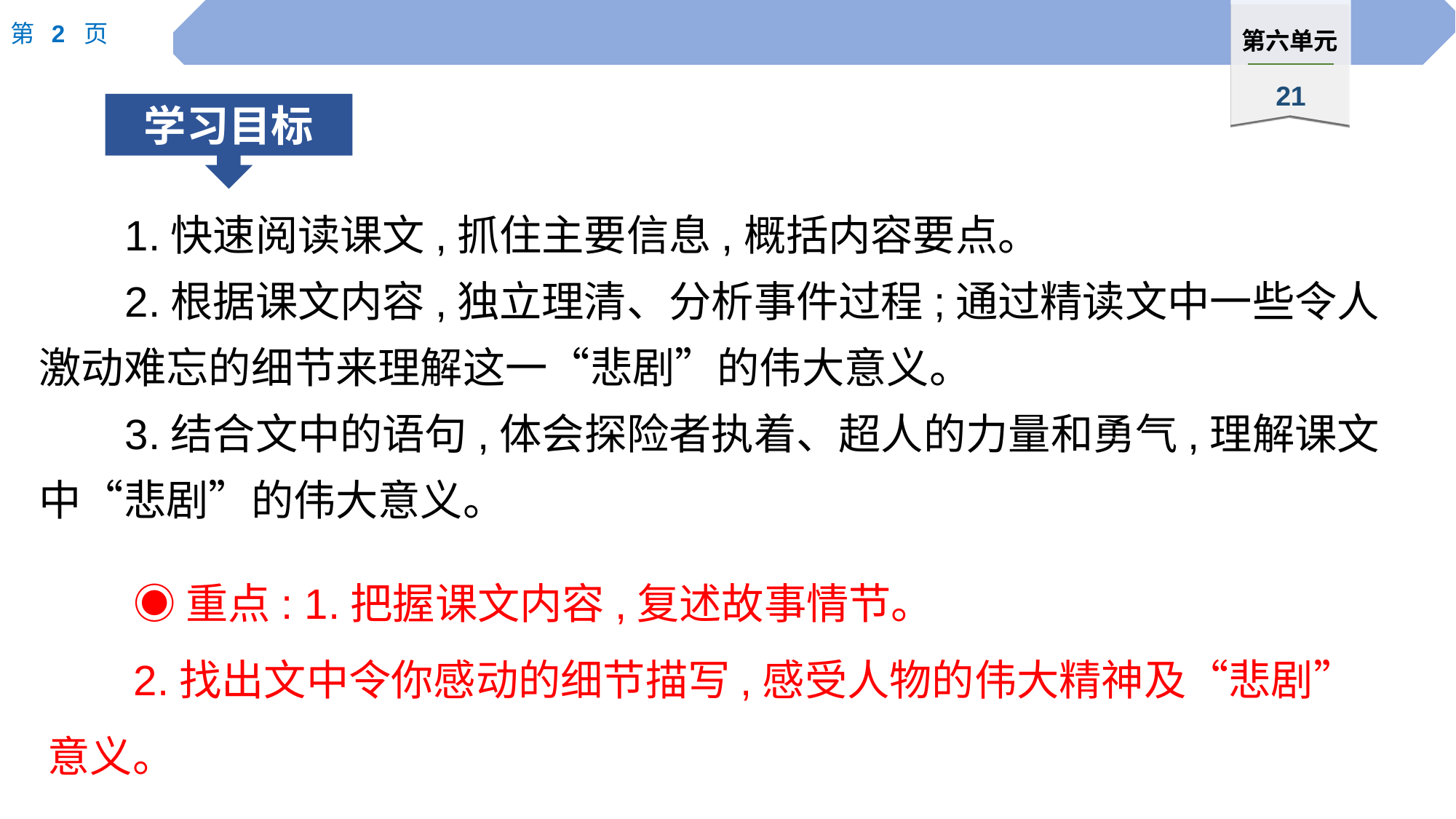

1.快速阅读课文,抓住主要信息,概括内容要点。
2.根据课文内容,独立理清、分析事件过程;通过精读文中一些令人激动难忘的细节来理解这一“悲剧”的伟大意义。
3.结合文中的语句,体会探险者执着、超人的力量和勇气,理解课文中“悲剧”的伟大意义。
◉重点: 1.把握课文内容,复述故事情节。
2.找出文中令你感动的细节描写,感受人物的伟大精神及“悲剧”意义。